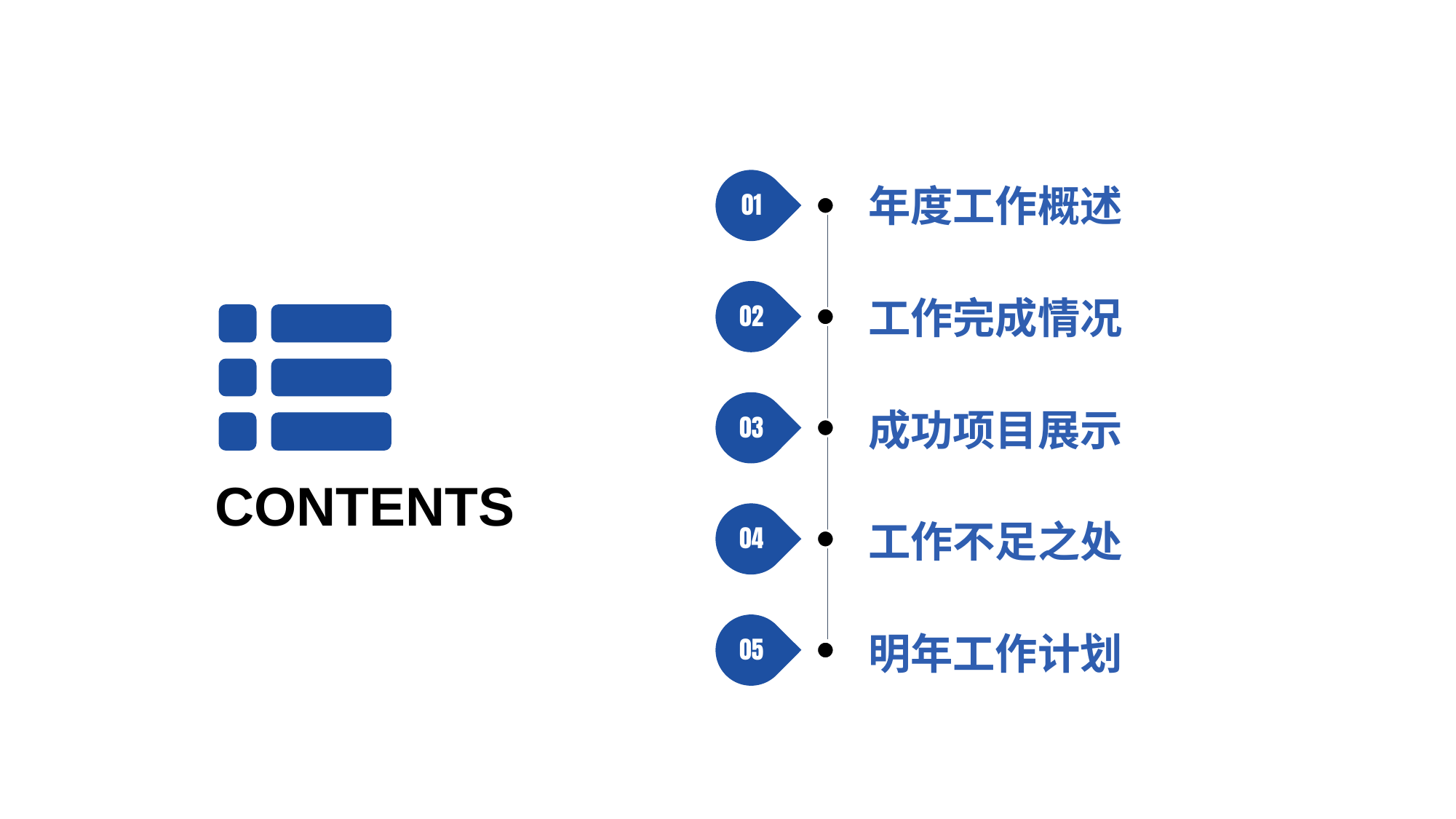

01
年度工作概述

02
工作完成情况

03
成功项目展示

CONTENTS

04
工作不足之处

05
明年工作计划